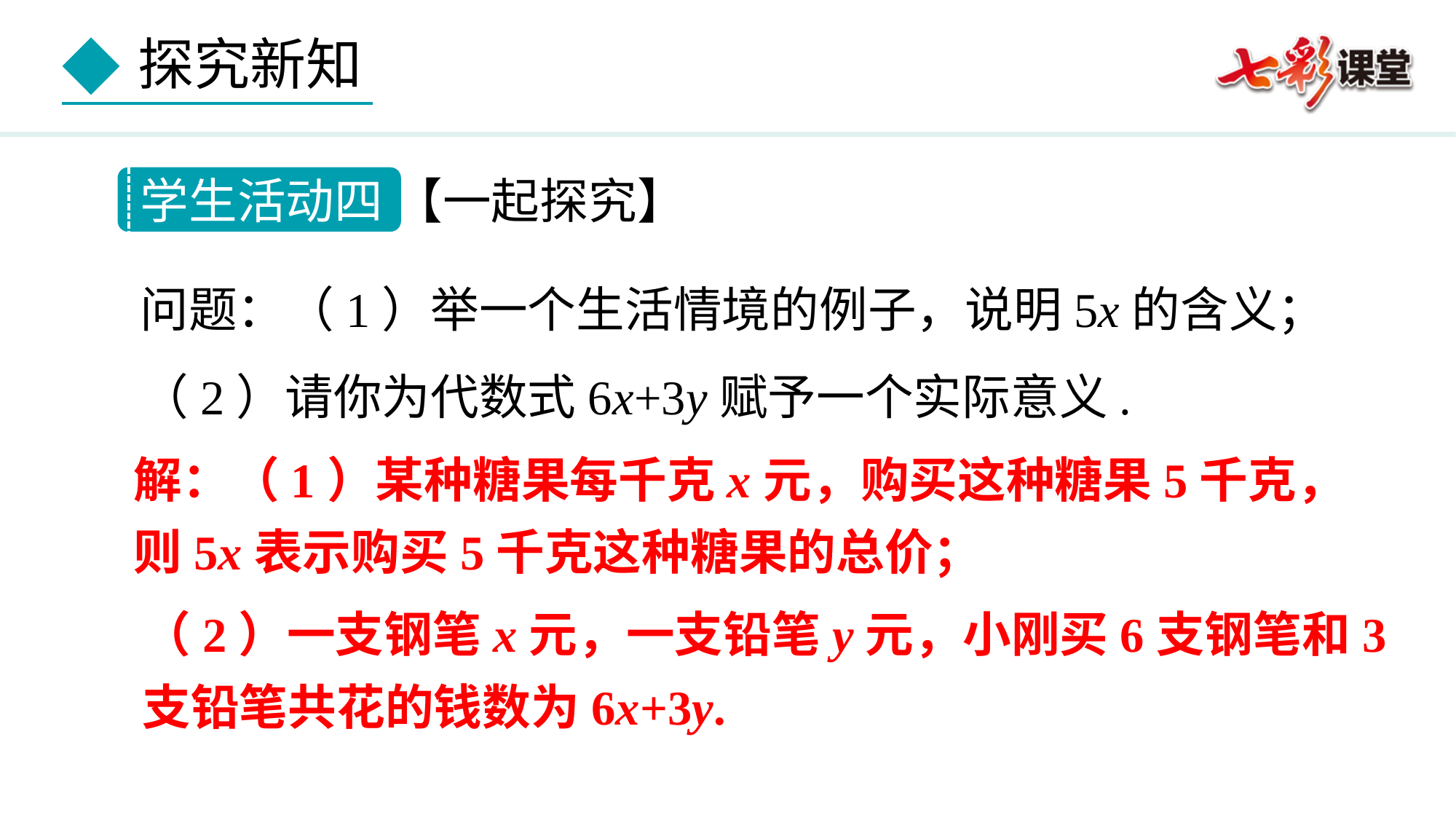

学生活动四 【一起探究】

问题：（1）举一个生活情境的例子，说明5x的含义；
（2）请你为代数式6x+3y赋予一个实际意义.
解：（1）某种糖果每千克x元，购买这种糖果5千克，则5x表示购买5千克这种糖果的总价；
（2）一支钢笔x元，一支铅笔y元，小刚买6支钢笔和3支铅笔共花的钱数为6x+3y.